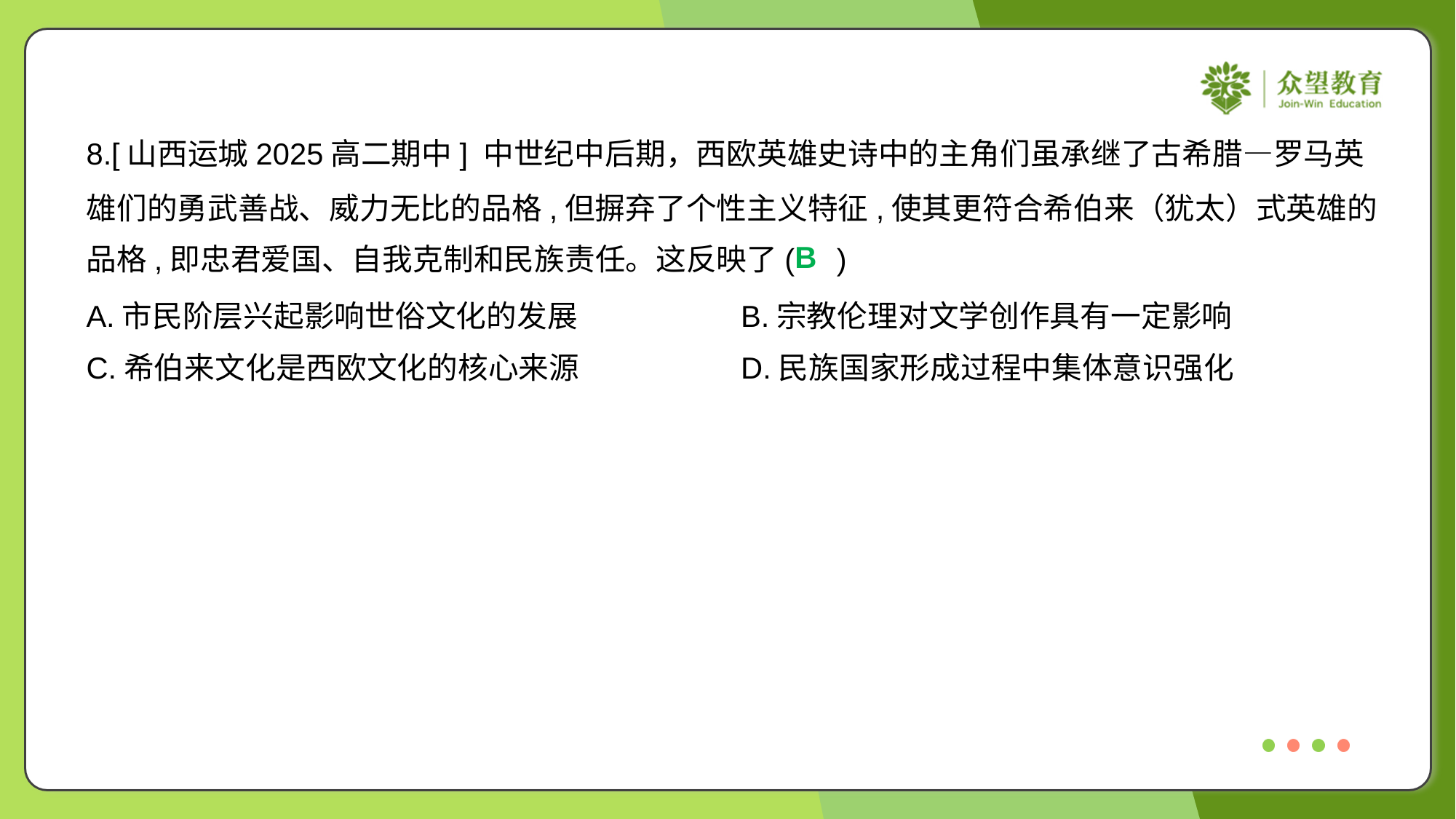

8.[山西运城2025高二期中] 中世纪中后期，西欧英雄史诗中的主角们虽承继了古希腊—罗马英
雄们的勇武善战、威力无比的品格,但摒弃了个性主义特征,使其更符合希伯来（犹太）式英雄的
品格,即忠君爱国、自我克制和民族责任。这反映了(     )
B
A.市民阶层兴起影响世俗文化的发展	B.宗教伦理对文学创作具有一定影响
C.希伯来文化是西欧文化的核心来源	D.民族国家形成过程中集体意识强化